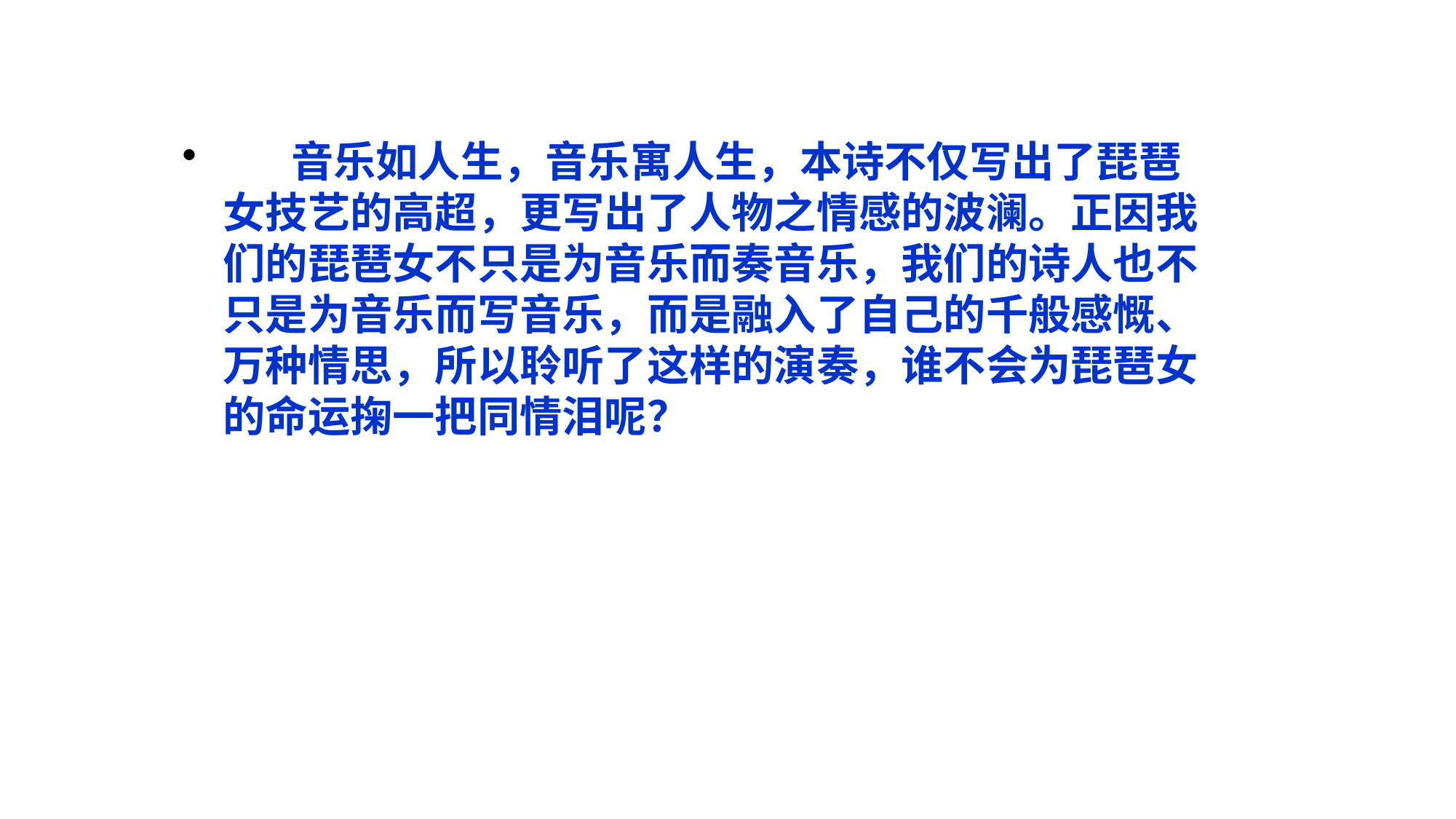

音乐如人生，音乐寓人生，本诗不仅写出了琵琶女技艺的高超，更写出了人物之情感的波澜。正因我们的琵琶女不只是为音乐而奏音乐，我们的诗人也不只是为音乐而写音乐，而是融入了自己的千般感慨、万种情思，所以聆听了这样的演奏，谁不会为琵琶女的命运掬一把同情泪呢？